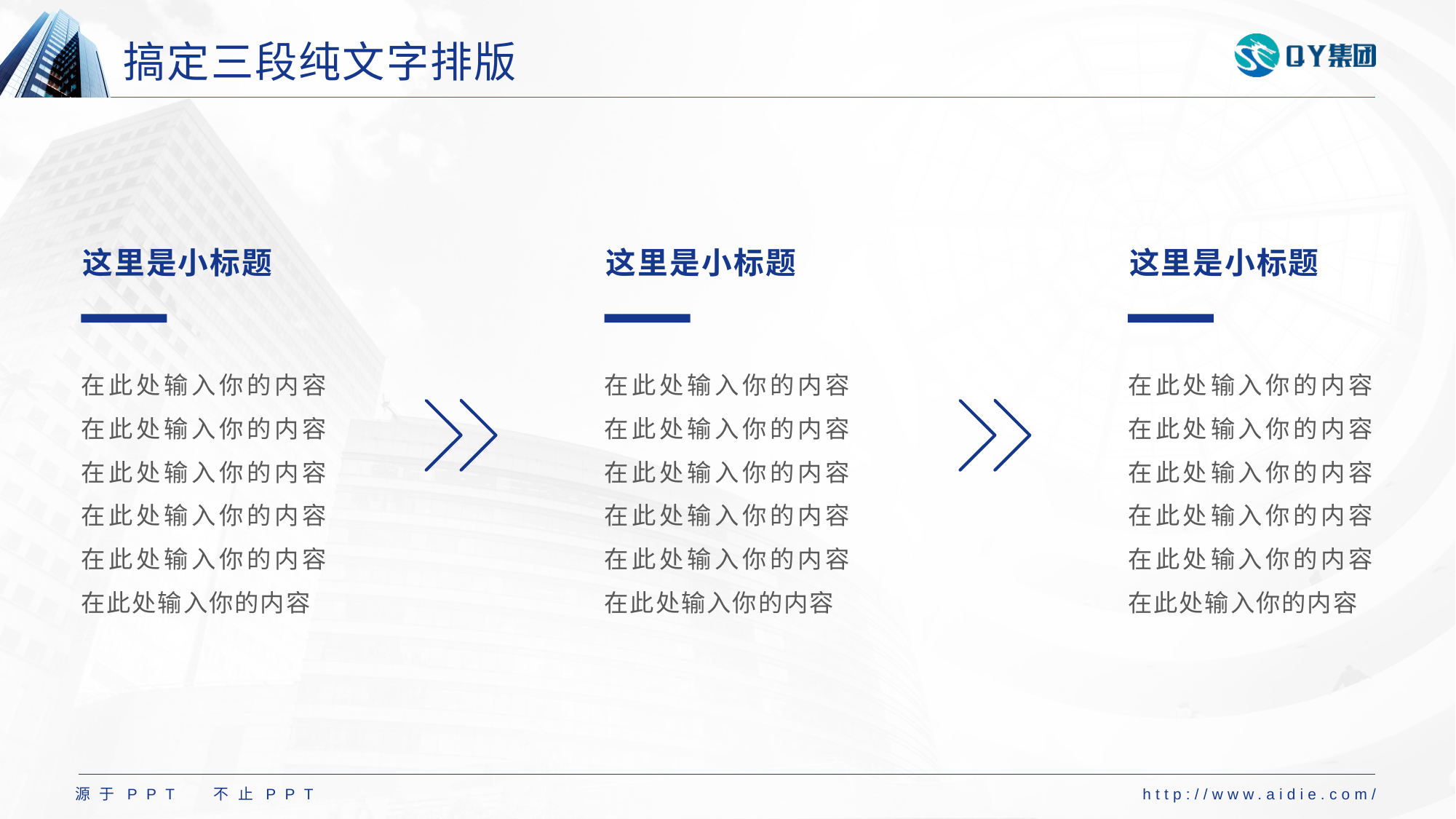

# 搞定三段纯文字排版
这里是小标题

在此处输入你的内容在此处输入你的内容在此处输入你的内容在此处输入你的内容在此处输入你的内容在此处输入你的内容
这里是小标题

在此处输入你的内容在此处输入你的内容在此处输入你的内容在此处输入你的内容在此处输入你的内容在此处输入你的内容
这里是小标题

在此处输入你的内容在此处输入你的内容在此处输入你的内容在此处输入你的内容在此处输入你的内容在此处输入你的内容